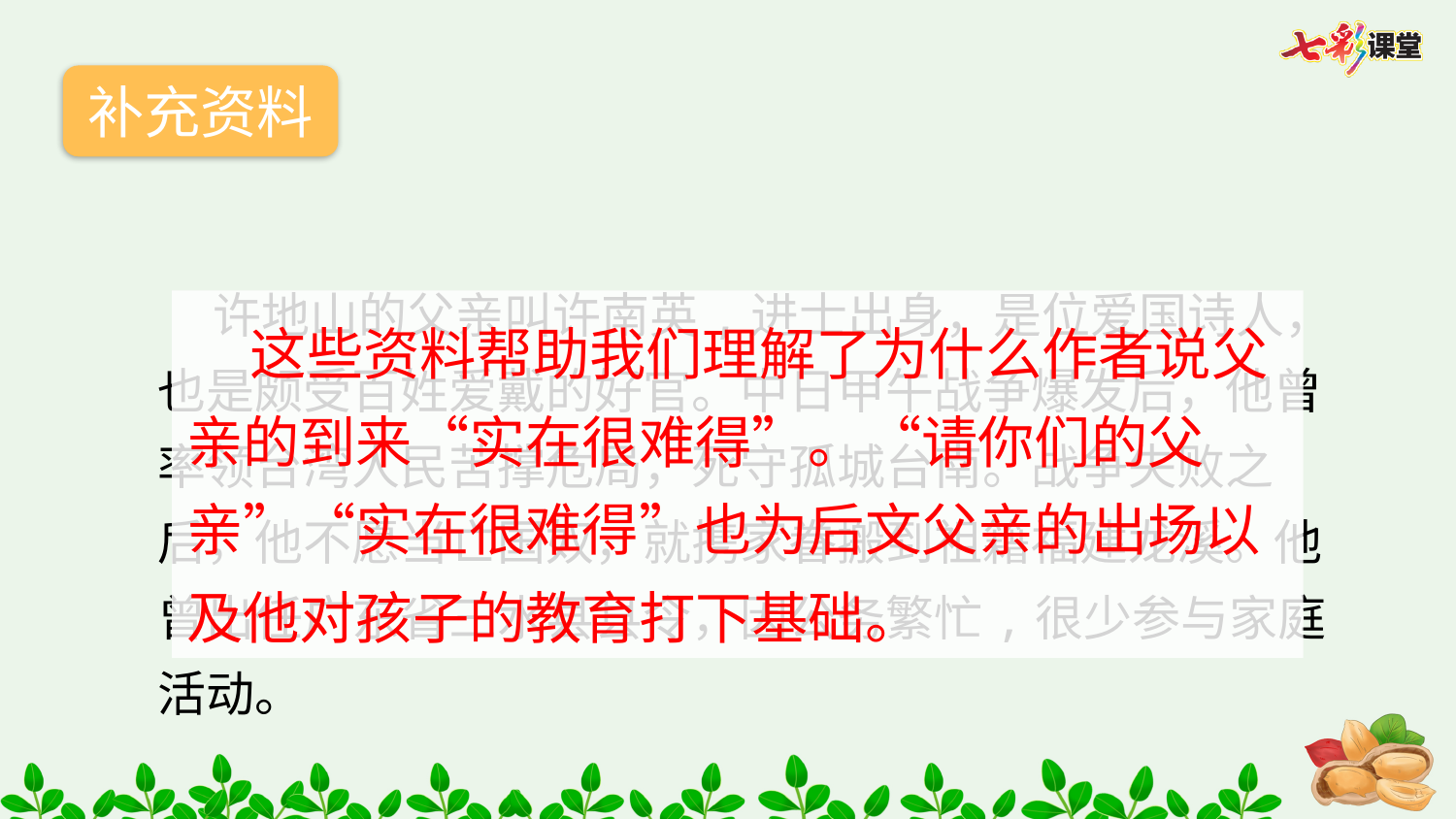

补充资料
     许地山的父亲叫许南英,进士出身，是位爱国诗人，也是颇受百姓爱戴的好官。中日甲午战争爆发后，他曾率领台湾人民苦撑危局，死守孤城台南。战争失败之后，他不愿当亡国奴，就携家眷搬到祖籍福建龙溪。他曾出任广东省三水县县令，因公务繁忙,很少参与家庭活动。
    这些资料帮助我们理解了为什么作者说父亲的到来“实在很难得”。“请你们的父亲”“实在很难得”也为后文父亲的出场以及他对孩子的教育打下基础。